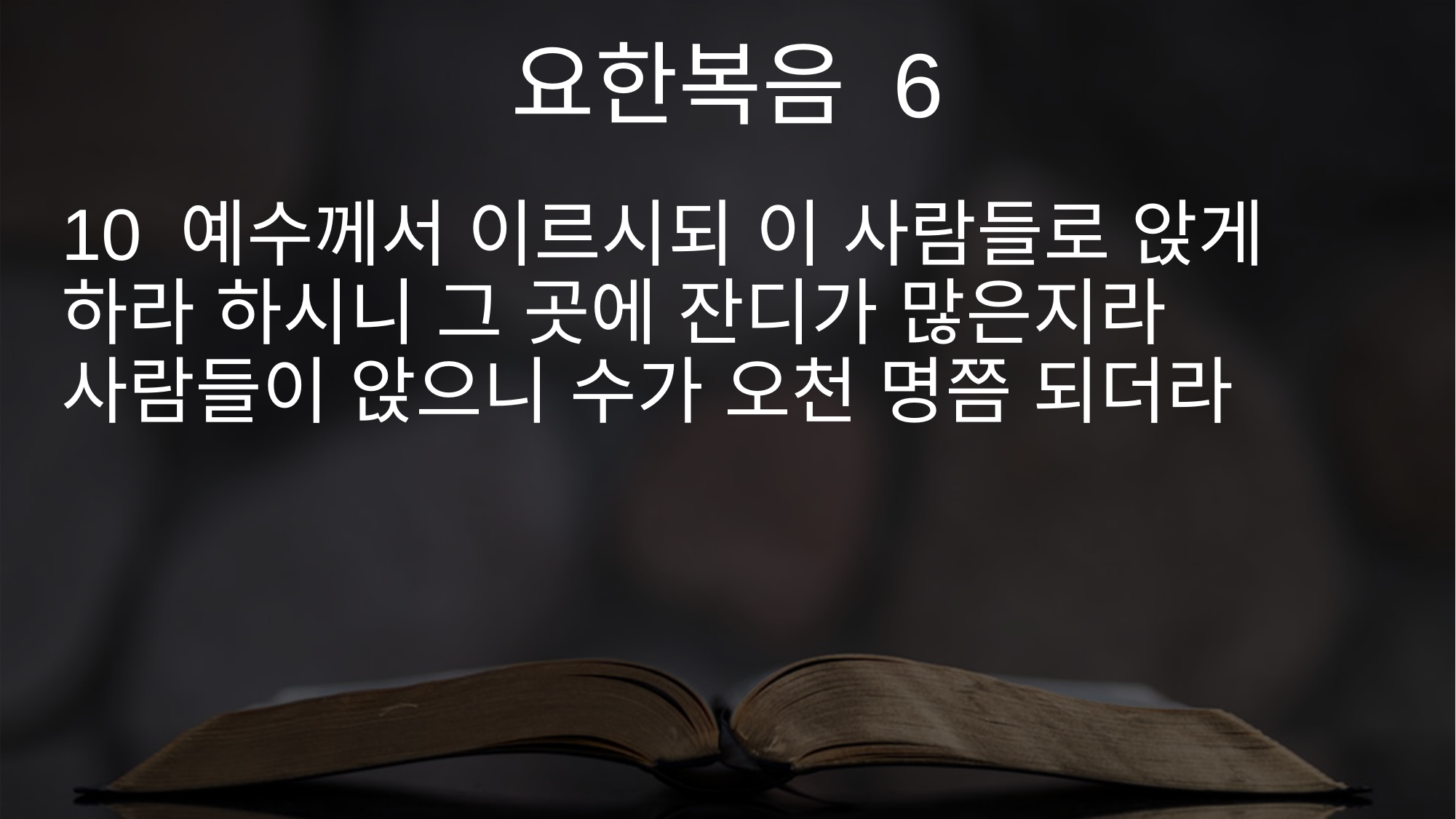

요한복음 6
10 예수께서 이르시되 이 사람들로 앉게 하라 하시니 그 곳에 잔디가 많은지라 사람들이 앉으니 수가 오천 명쯤 되더라